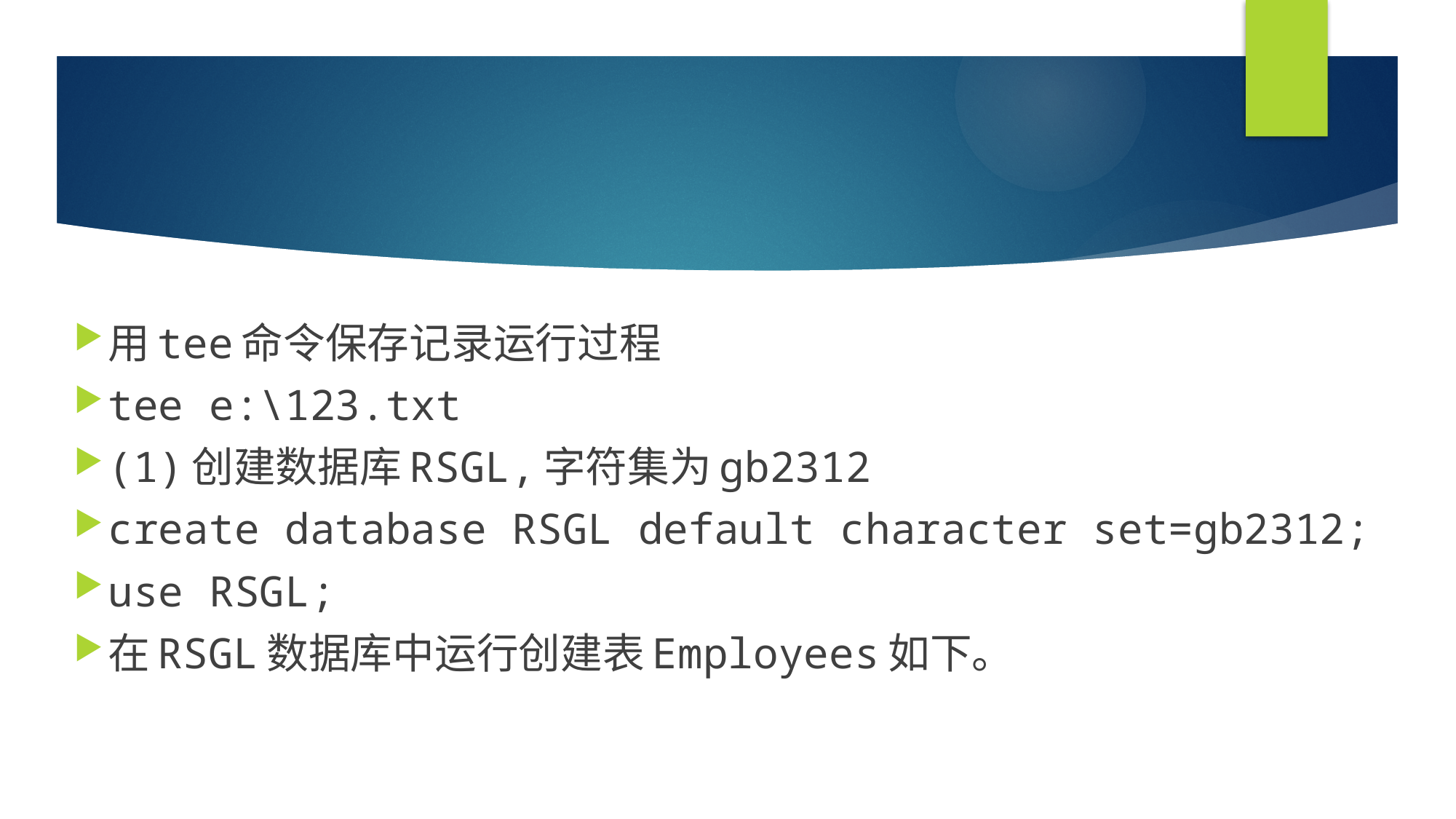

#
用tee命令保存记录运行过程
tee e:\123.txt
(1)创建数据库RSGL,字符集为gb2312
create database RSGL default character set=gb2312;
use RSGL;
在RSGL数据库中运行创建表Employees如下。